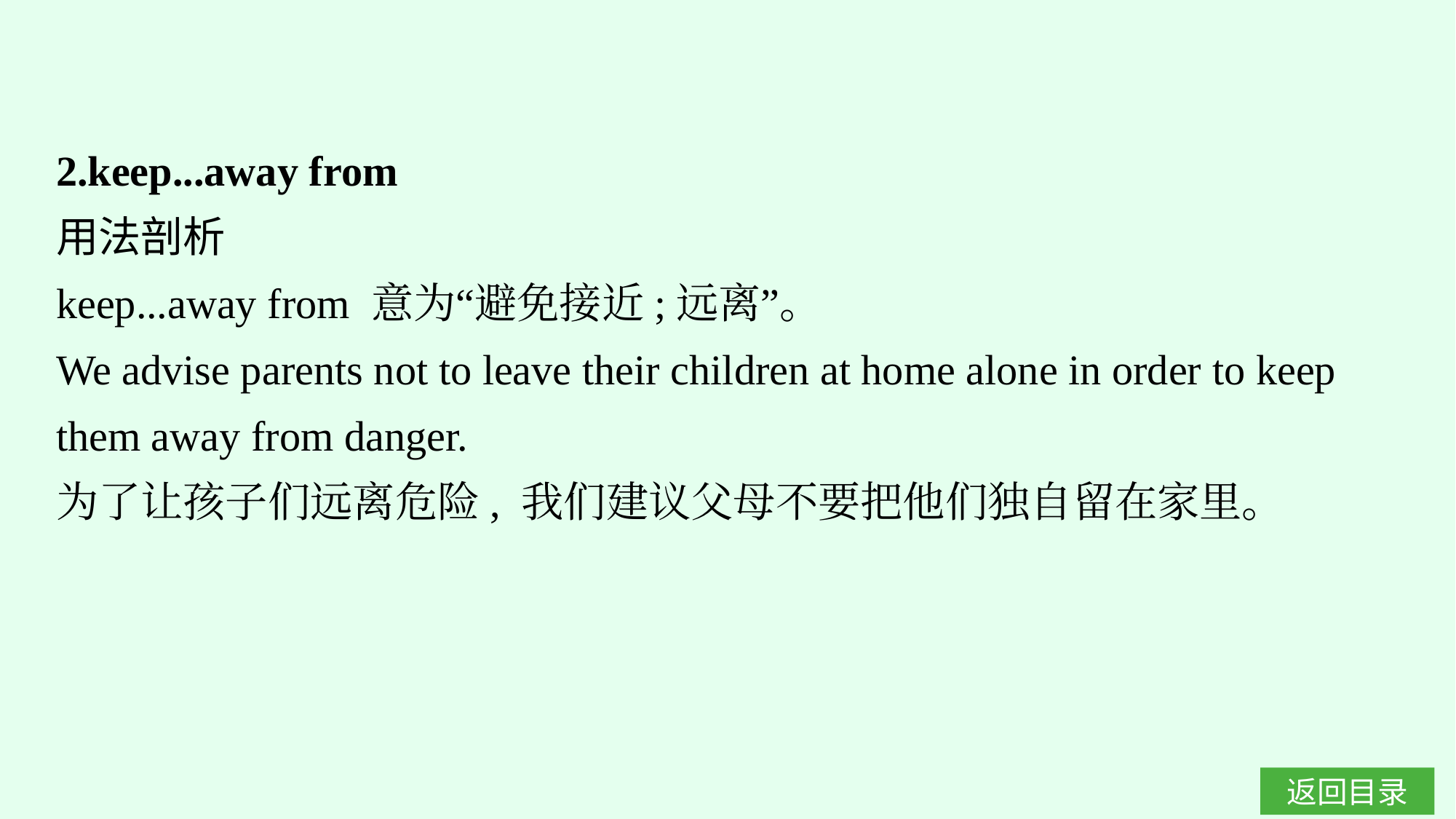

2.keep...away from
用法剖析
keep...away from 意为“避免接近;远离”。
We advise parents not to leave their children at home alone in order to keep them away from danger.
为了让孩子们远离危险, 我们建议父母不要把他们独自留在家里。